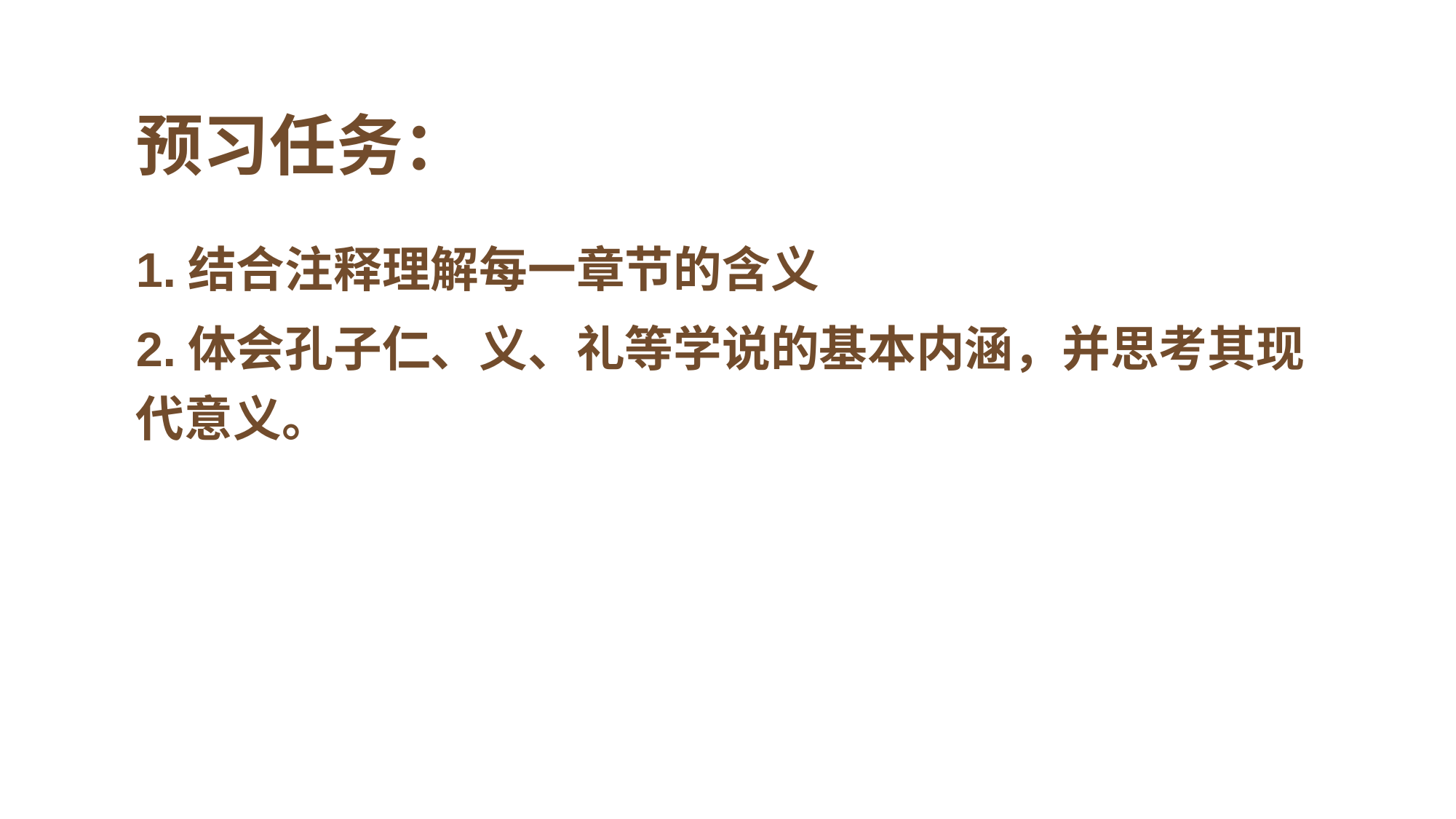

预习任务：
1.结合注释理解每一章节的含义
2.体会孔子仁、义、礼等学说的基本内涵，并思考其现代意义。